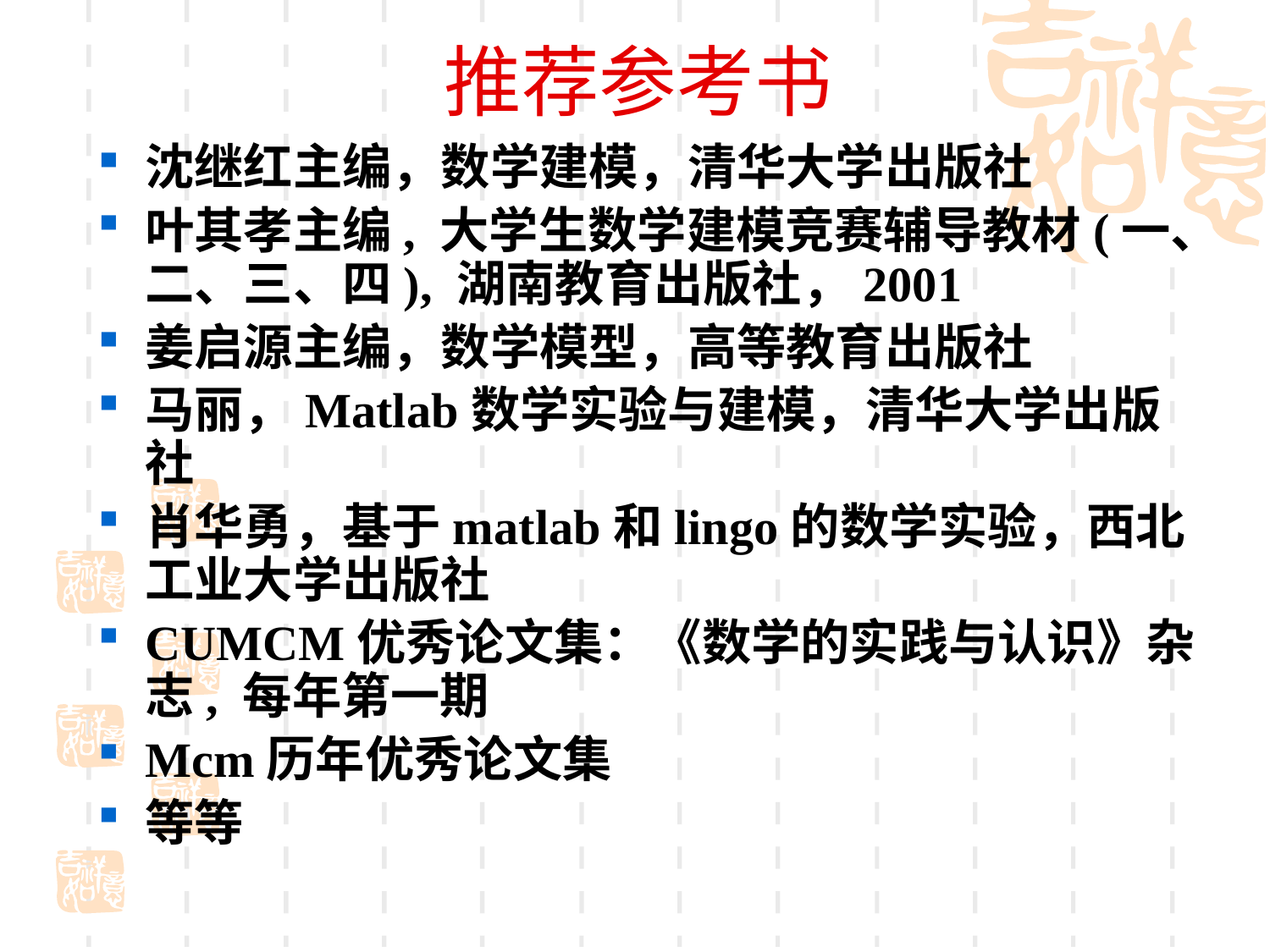

# 推荐参考书
沈继红主编，数学建模，清华大学出版社
叶其孝主编, 大学生数学建模竞赛辅导教材(一、二、三、四), 湖南教育出版社，2001
姜启源主编，数学模型，高等教育出版社
马丽，Matlab数学实验与建模，清华大学出版社
肖华勇，基于matlab和lingo的数学实验，西北工业大学出版社
CUMCM优秀论文集：《数学的实践与认识》杂志, 每年第一期
Mcm历年优秀论文集
等等